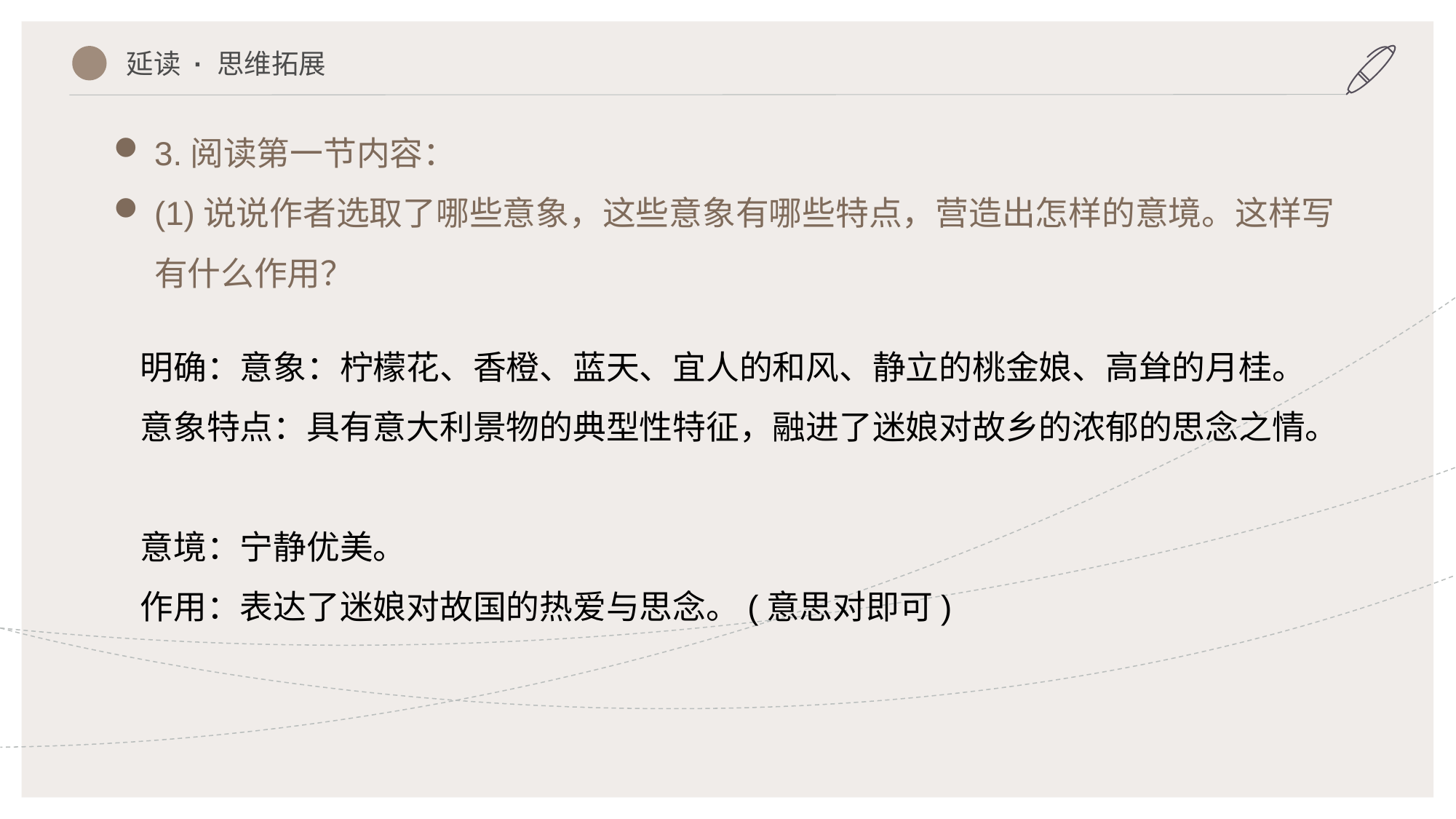

延读 · 思维拓展

3.阅读第一节内容：
(1)说说作者选取了哪些意象，这些意象有哪些特点，营造出怎样的意境。这样写有什么作用？

明确：意象：柠檬花、香橙、蓝天、宜人的和风、静立的桃金娘、高耸的月桂。
意象特点：具有意大利景物的典型性特征，融进了迷娘对故乡的浓郁的思念之情。
意境：宁静优美。
作用：表达了迷娘对故国的热爱与思念。(意思对即可)